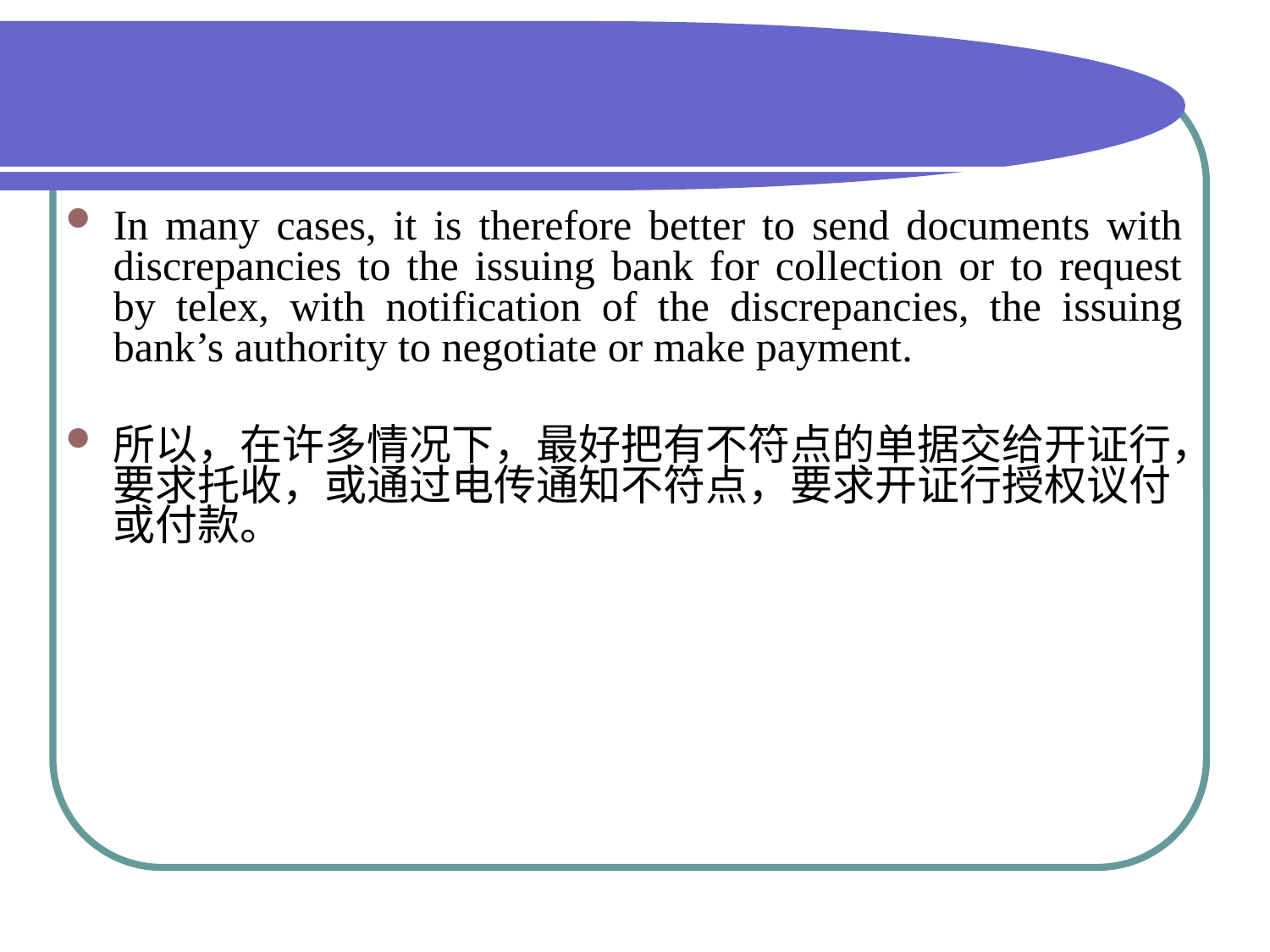

#
In many cases, it is therefore better to send documents with discrepancies to the issuing bank for collection or to request by telex, with notification of the discrepancies, the issuing bank’s authority to negotiate or make payment.

所以，在许多情况下，最好把有不符点的单据交给开证行，要求托收，或通过电传通知不符点，要求开证行授权议付或付款。